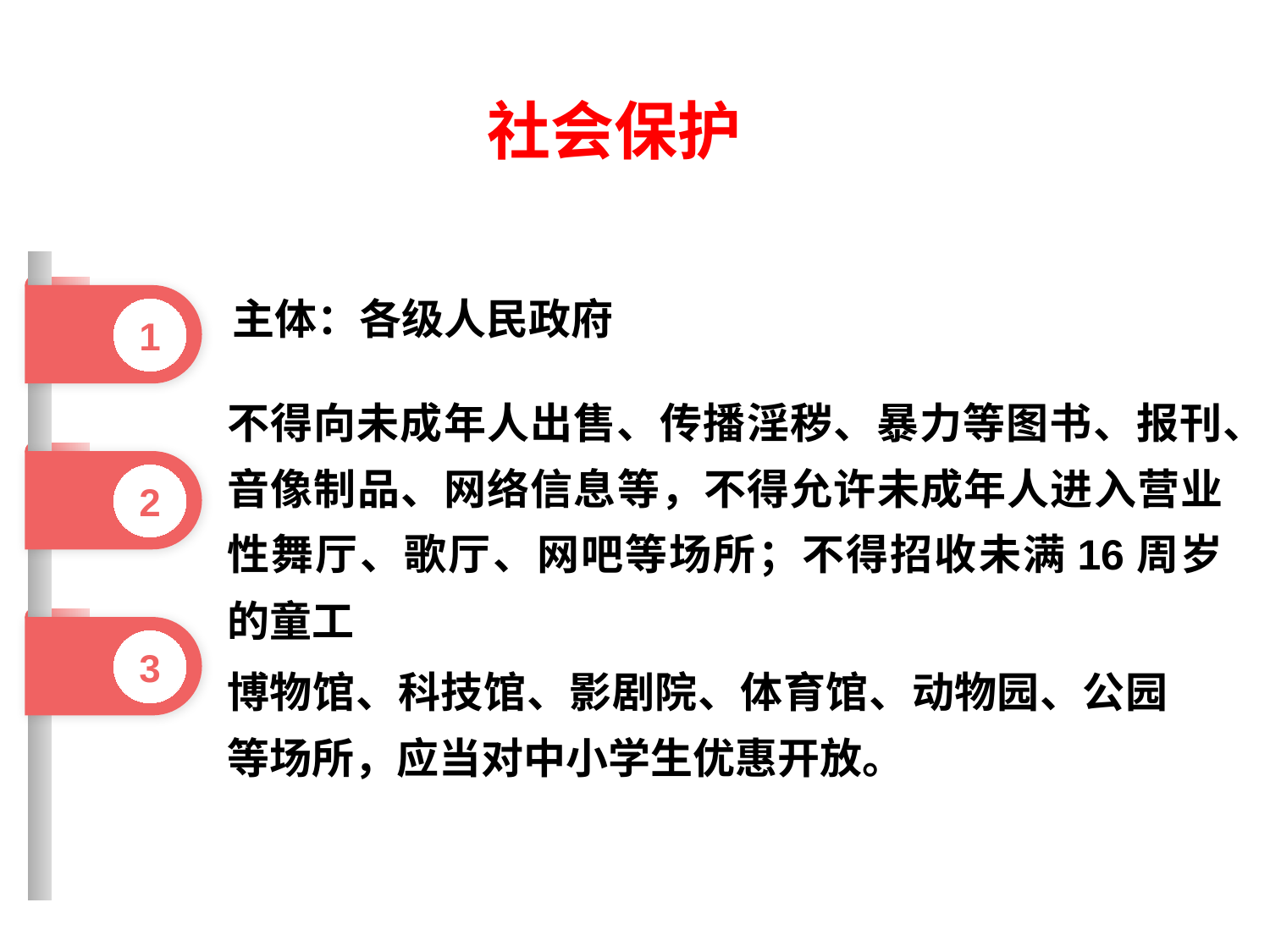

社会保护

主体：各级人民政府

1

不得向未成年人出售、传播淫秽、暴力等图书、报刊、音像制品、网络信息等，不得允许未成年人进入营业性舞厅、歌厅、网吧等场所；不得招收未满16周岁的童工
2

3

博物馆、科技馆、影剧院、体育馆、动物园、公园等场所，应当对中小学生优惠开放。